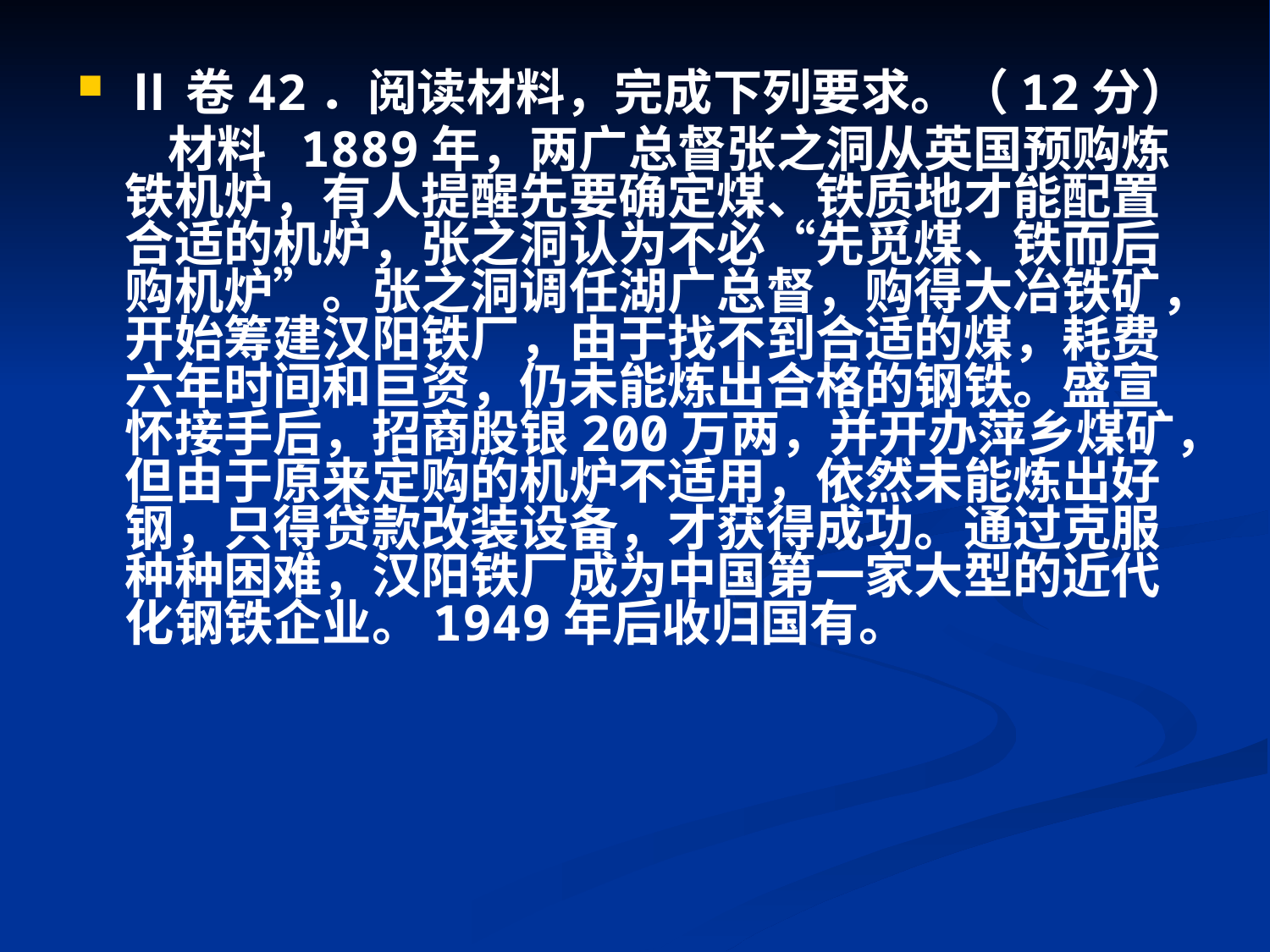

Ⅱ卷42．阅读材料，完成下列要求。（12分）
       材料  1889年，两广总督张之洞从英国预购炼铁机炉，有人提醒先要确定煤、铁质地才能配置合适的机炉，张之洞认为不必“先觅煤、铁而后购机炉”。张之洞调任湖广总督，购得大冶铁矿，开始筹建汉阳铁厂，由于找不到合适的煤，耗费六年时间和巨资，仍未能炼出合格的钢铁。盛宣怀接手后，招商股银200万两，并开办萍乡煤矿，但由于原来定购的机炉不适用，依然未能炼出好钢，只得贷款改装设备，才获得成功。通过克服种种困难，汉阳铁厂成为中国第一家大型的近代化钢铁企业。1949年后收归国有。